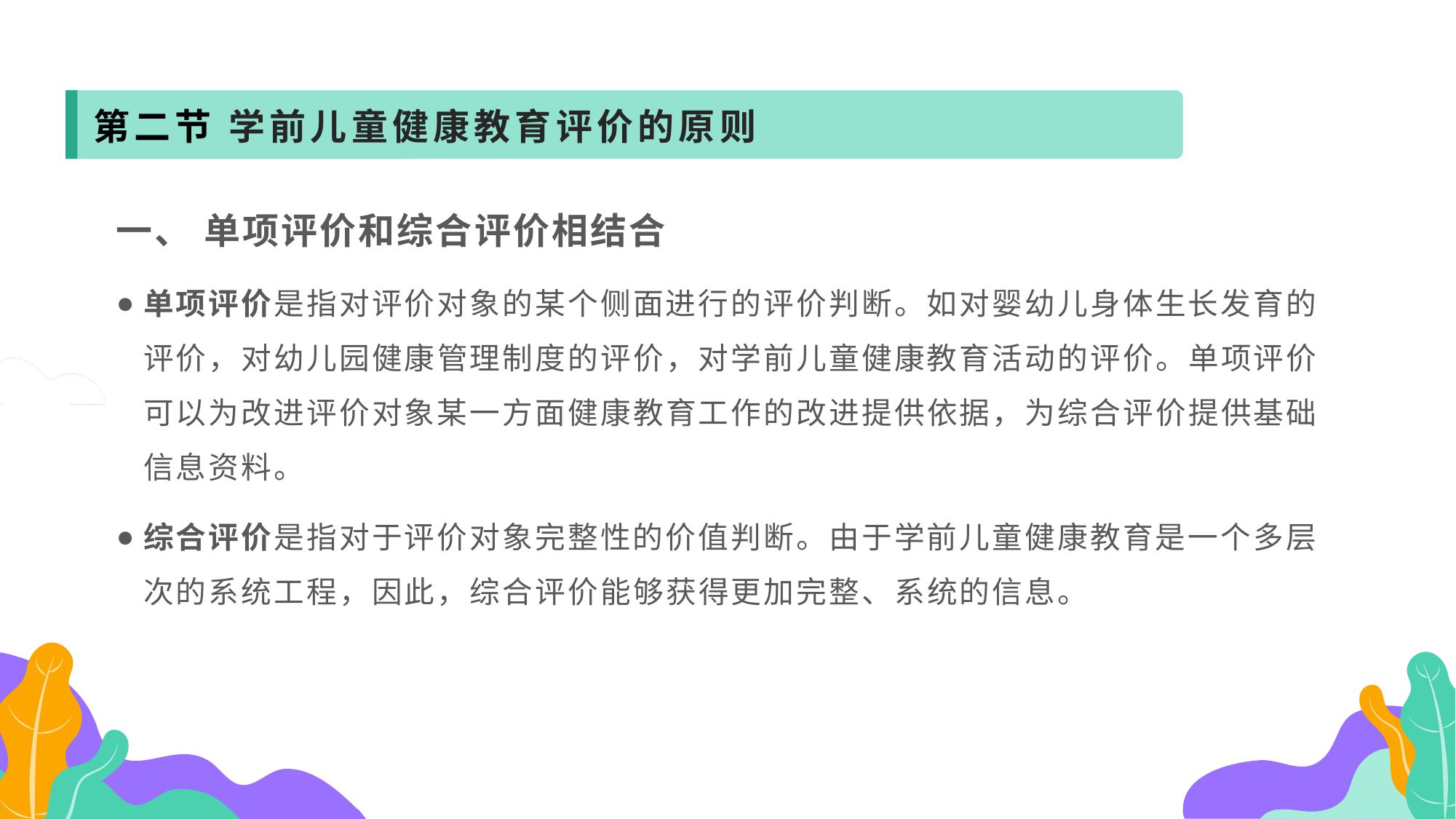

第二节 学前儿童健康教育评价的原则
一、 单项评价和综合评价相结合
单项评价是指对评价对象的某个侧面进行的评价判断。如对婴幼儿身体生长发育的评价，对幼儿园健康管理制度的评价，对学前儿童健康教育活动的评价。单项评价可以为改进评价对象某一方面健康教育工作的改进提供依据，为综合评价提供基础信息资料。
综合评价是指对于评价对象完整性的价值判断。由于学前儿童健康教育是一个多层次的系统工程，因此，综合评价能够获得更加完整、系统的信息。